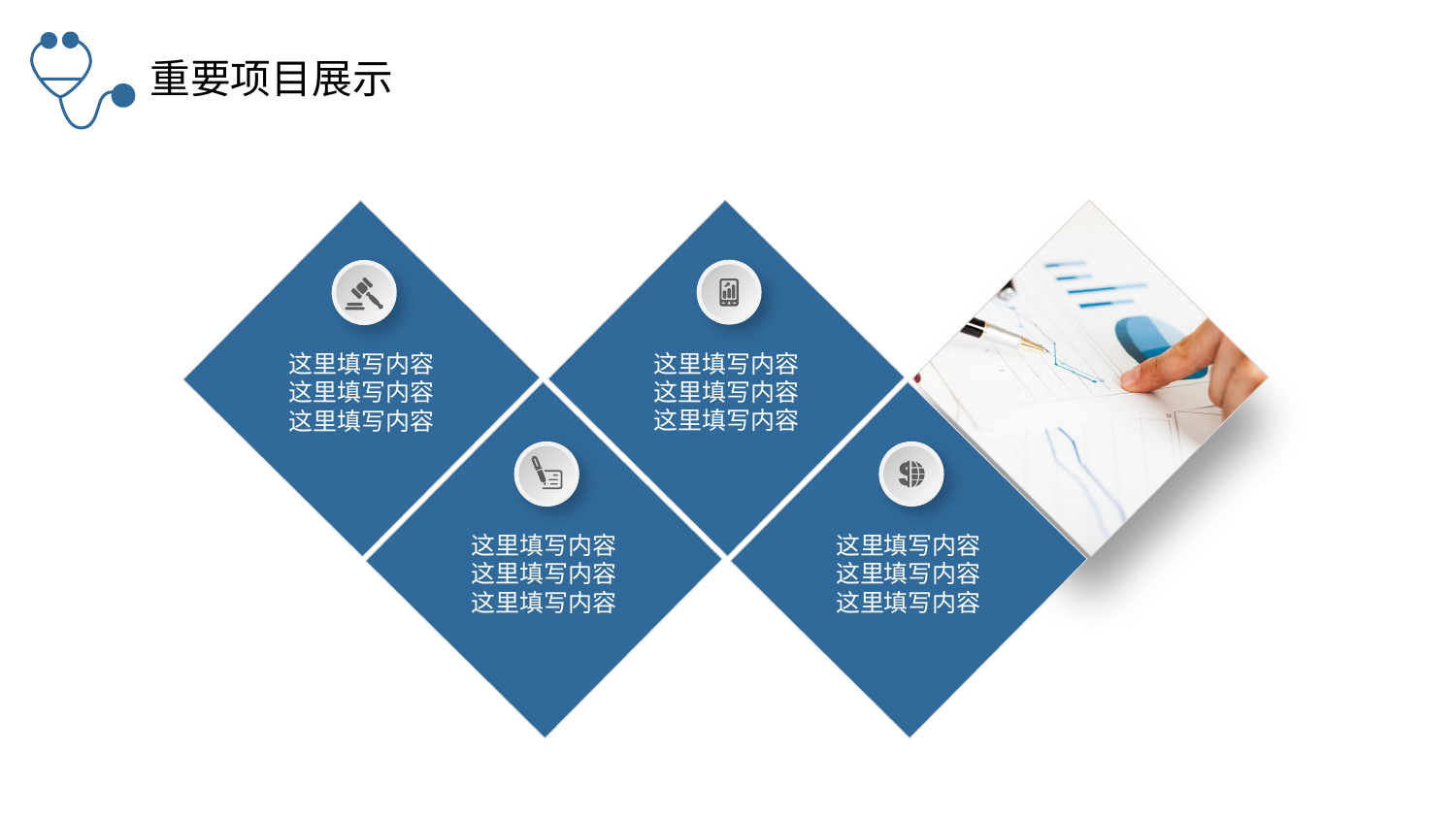

重要项目展示

这里填写内容
这里填写内容
这里填写内容

这里填写内容
这里填写内容
这里填写内容

这里填写内容
这里填写内容
这里填写内容

这里填写内容
这里填写内容
这里填写内容